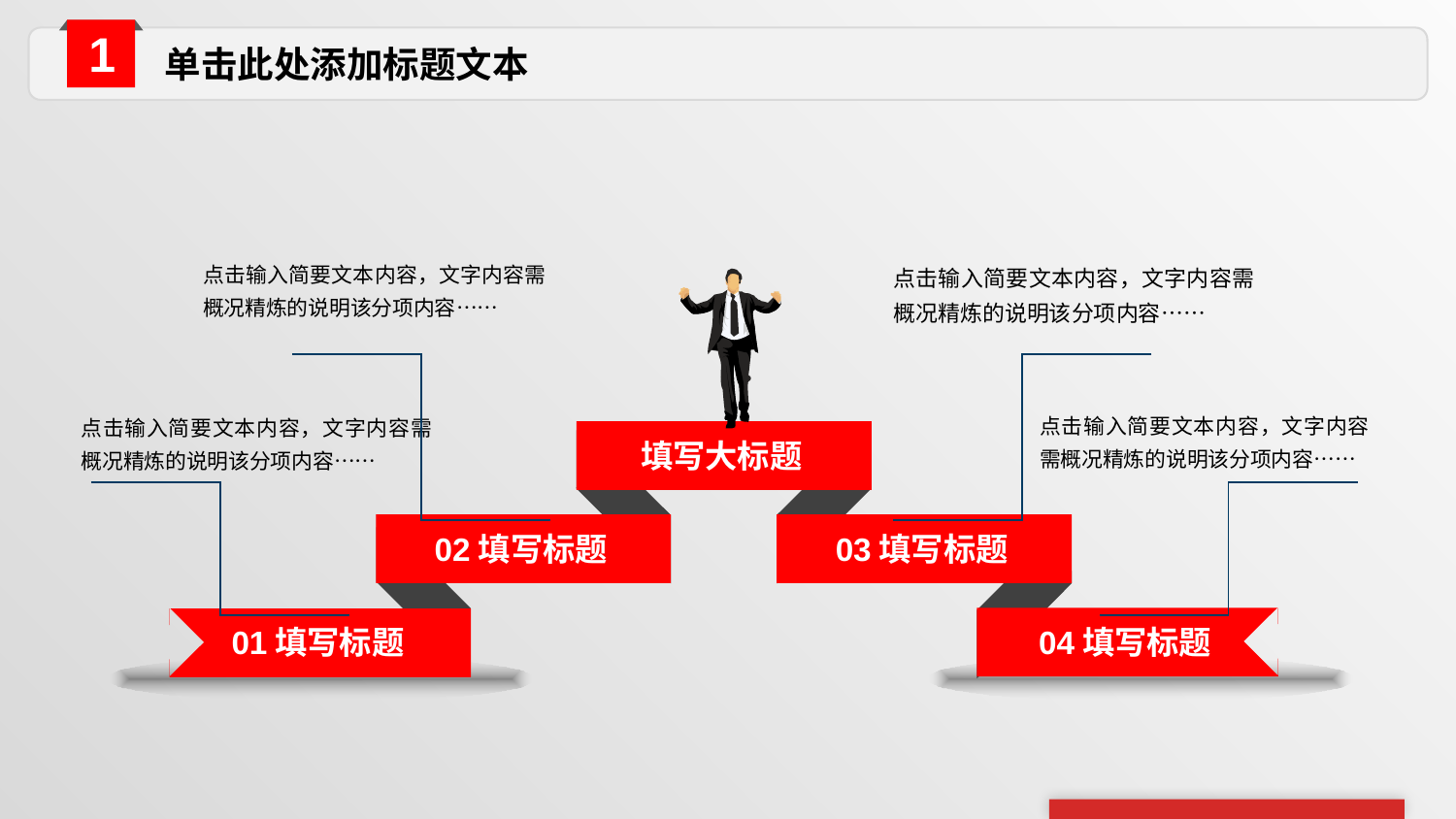

单击此处添加标题文本
点击输入简要文本内容，文字内容需概况精炼的说明该分项内容……
点击输入简要文本内容，文字内容需概况精炼的说明该分项内容……

点击输入简要文本内容，文字内容需概况精炼的说明该分项内容……
点击输入简要文本内容，文字内容需概况精炼的说明该分项内容……

填写大标题

02填写标题
03填写标题

01填写标题
04填写标题